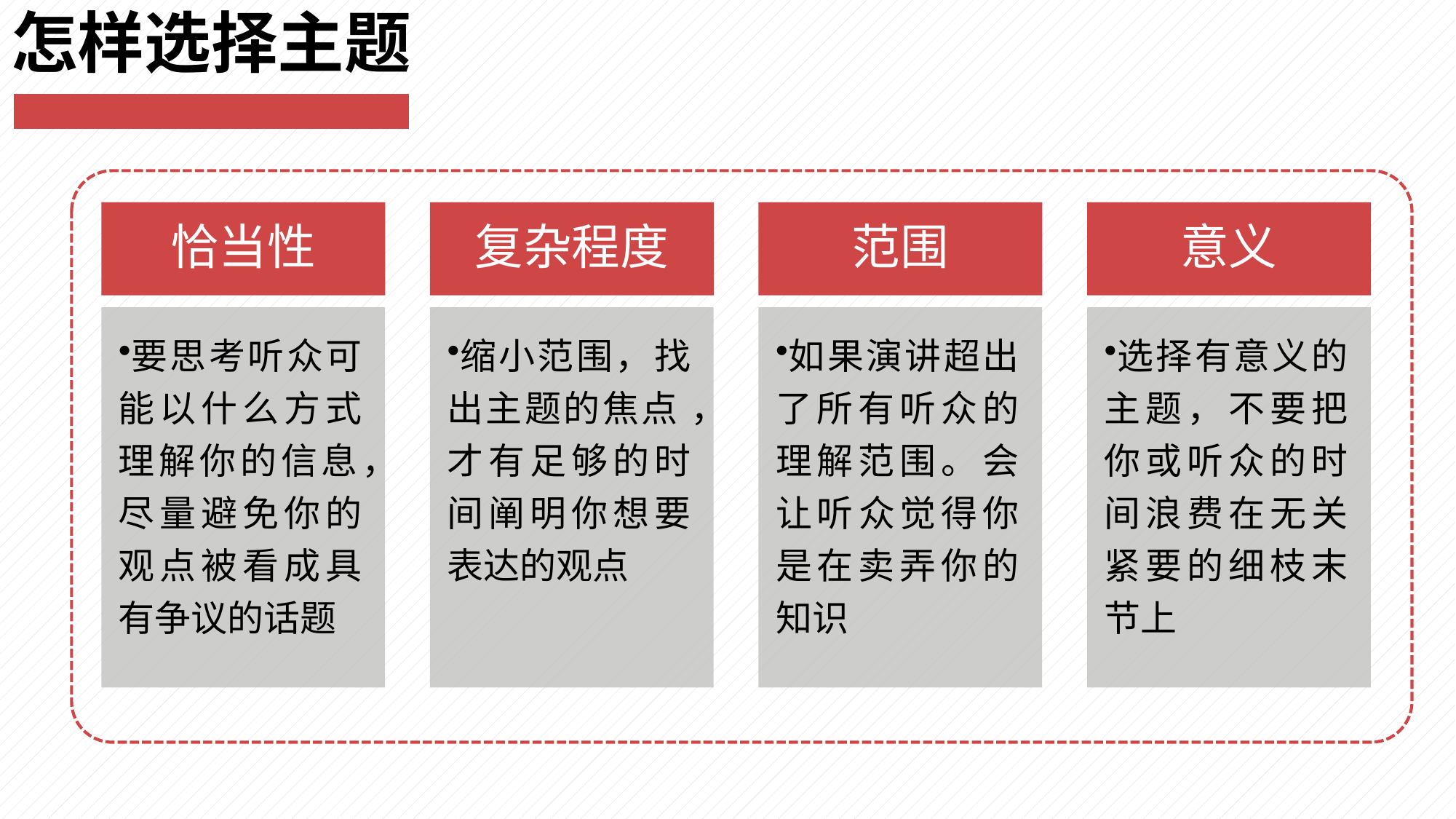

# 怎样选择主题

恰当性
复杂程度
范围
意义
要思考听众可能以什么方式理解你的信息，尽量避免你的观点被看成具有争议的话题
缩小范围，找出主题的焦点 ，才有足够的时间阐明你想要表达的观点
如果演讲超出了所有听众的理解范围。会让听众觉得你是在卖弄你的知识
选择有意义的主题，不要把你或听众的时间浪费在无关紧要的细枝末节上